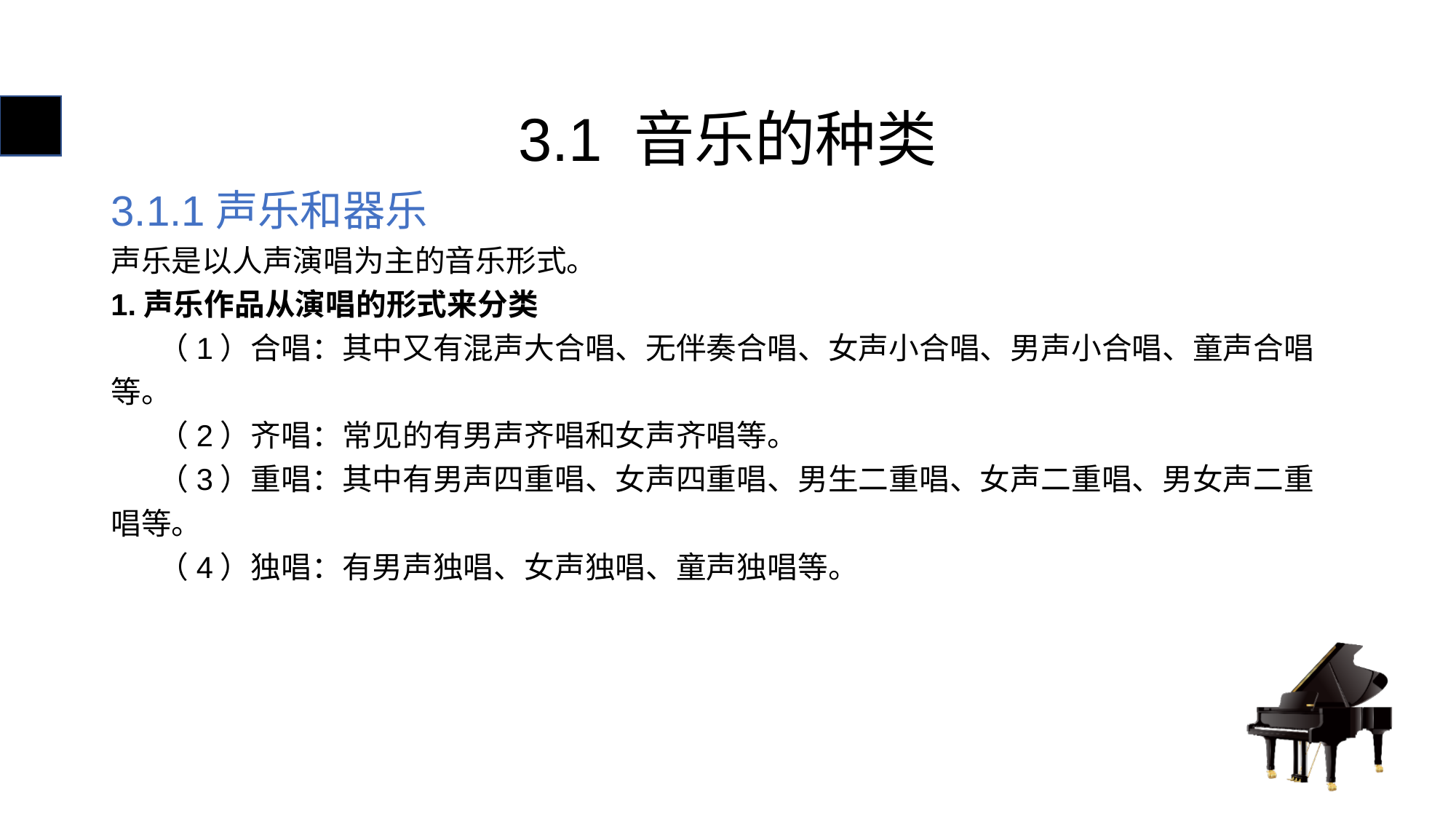

# 3.1 音乐的种类
3.1.1声乐和器乐
声乐是以人声演唱为主的音乐形式。
1.声乐作品从演唱的形式来分类
      （1）合唱：其中又有混声大合唱、无伴奏合唱、女声小合唱、男声小合唱、童声合唱等。
      （2）齐唱：常见的有男声齐唱和女声齐唱等。
      （3）重唱：其中有男声四重唱、女声四重唱、男生二重唱、女声二重唱、男女声二重唱等。
      （4）独唱：有男声独唱、女声独唱、童声独唱等。